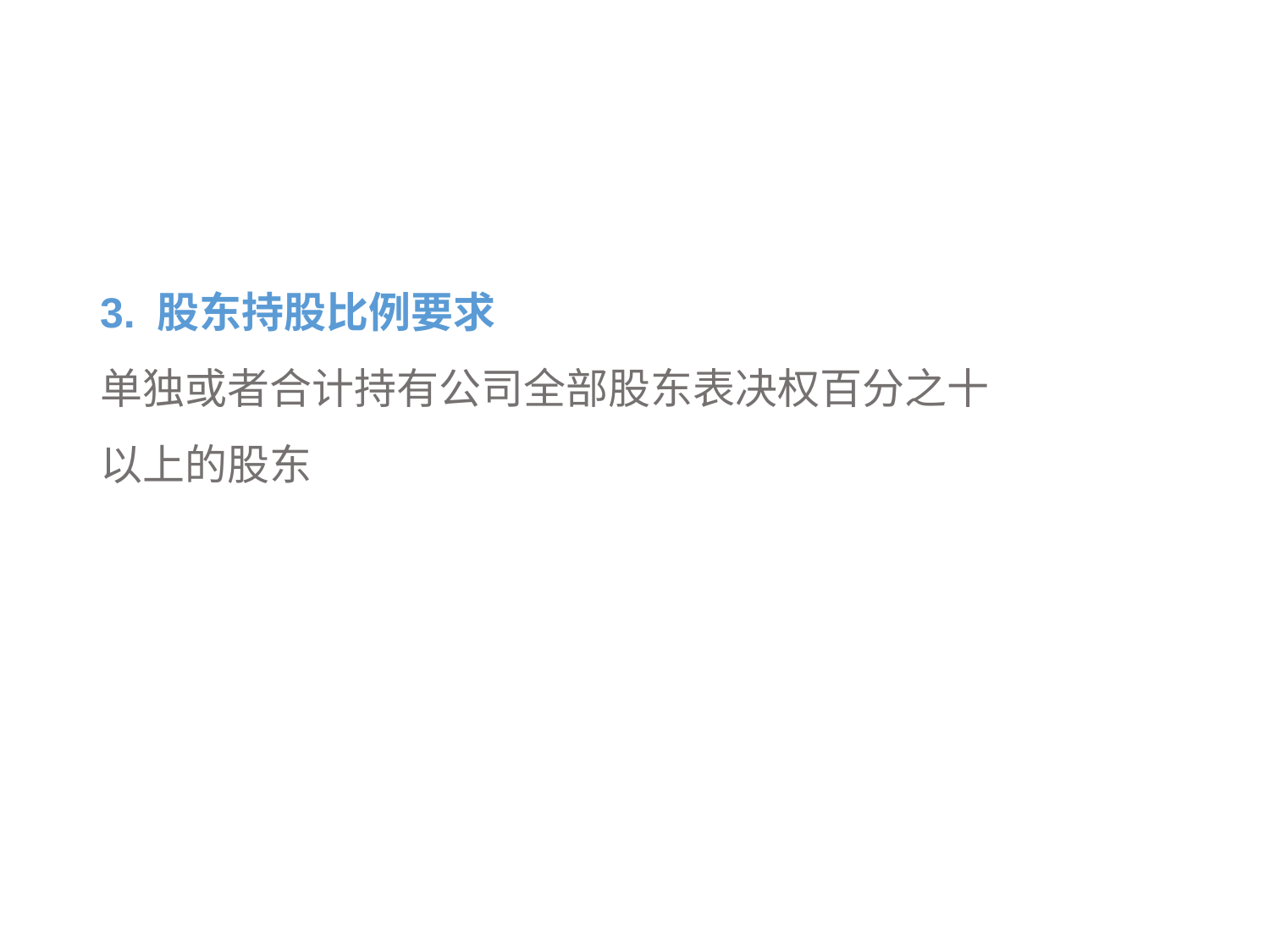

#
3. 股东持股比例要求
单独或者合计持有公司全部股东表决权百分之十
以上的股东